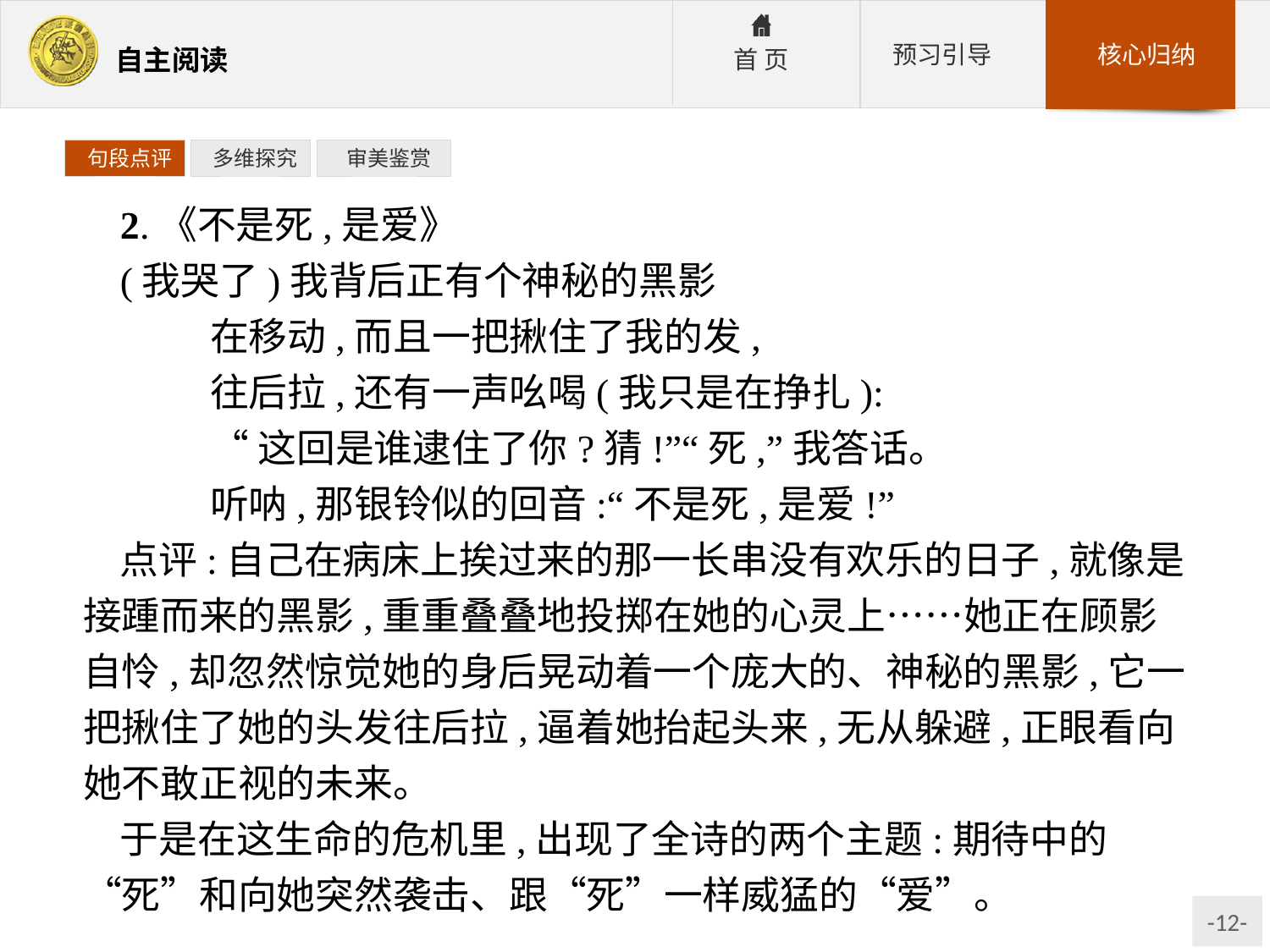

句段点评
 多维探究
 审美鉴赏
2.《不是死,是爱》
(我哭了)我背后正有个神秘的黑影
	在移动,而且一把揪住了我的发,
	往后拉,还有一声吆喝(我只是在挣扎):
	“这回是谁逮住了你?猜!”“死,”我答话。
	听呐,那银铃似的回音:“不是死,是爱!”
点评:自己在病床上挨过来的那一长串没有欢乐的日子,就像是接踵而来的黑影,重重叠叠地投掷在她的心灵上……她正在顾影自怜,却忽然惊觉她的身后晃动着一个庞大的、神秘的黑影,它一把揪住了她的头发往后拉,逼着她抬起头来,无从躲避,正眼看向她不敢正视的未来。
于是在这生命的危机里,出现了全诗的两个主题:期待中的“死”和向她突然袭击、跟“死”一样威猛的“爱”。